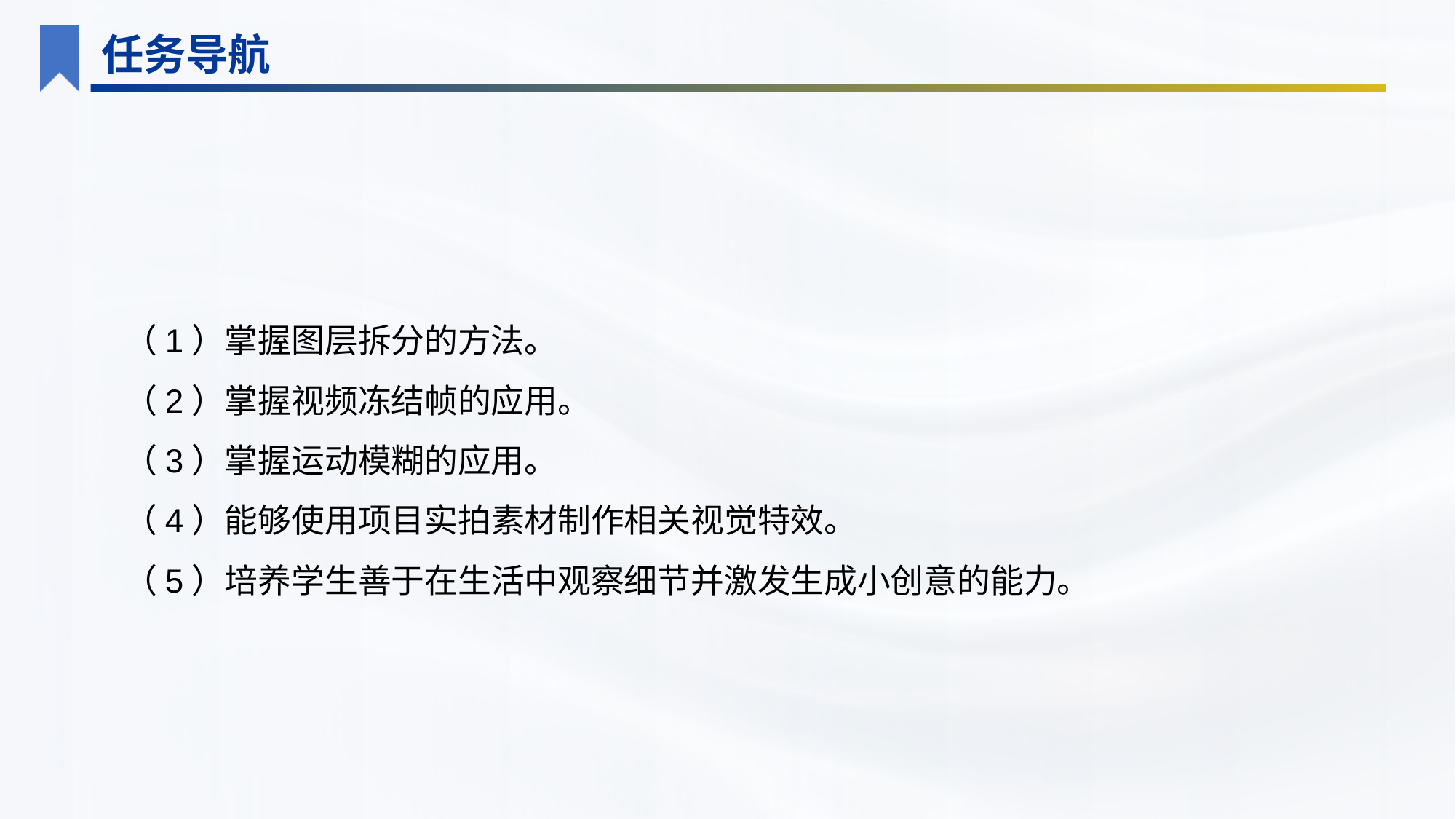

任务导航
（1）掌握图层拆分的方法。
（2）掌握视频冻结帧的应用。
（3）掌握运动模糊的应用。
（4）能够使用项目实拍素材制作相关视觉特效。
（5）培养学生善于在生活中观察细节并激发生成小创意的能力。